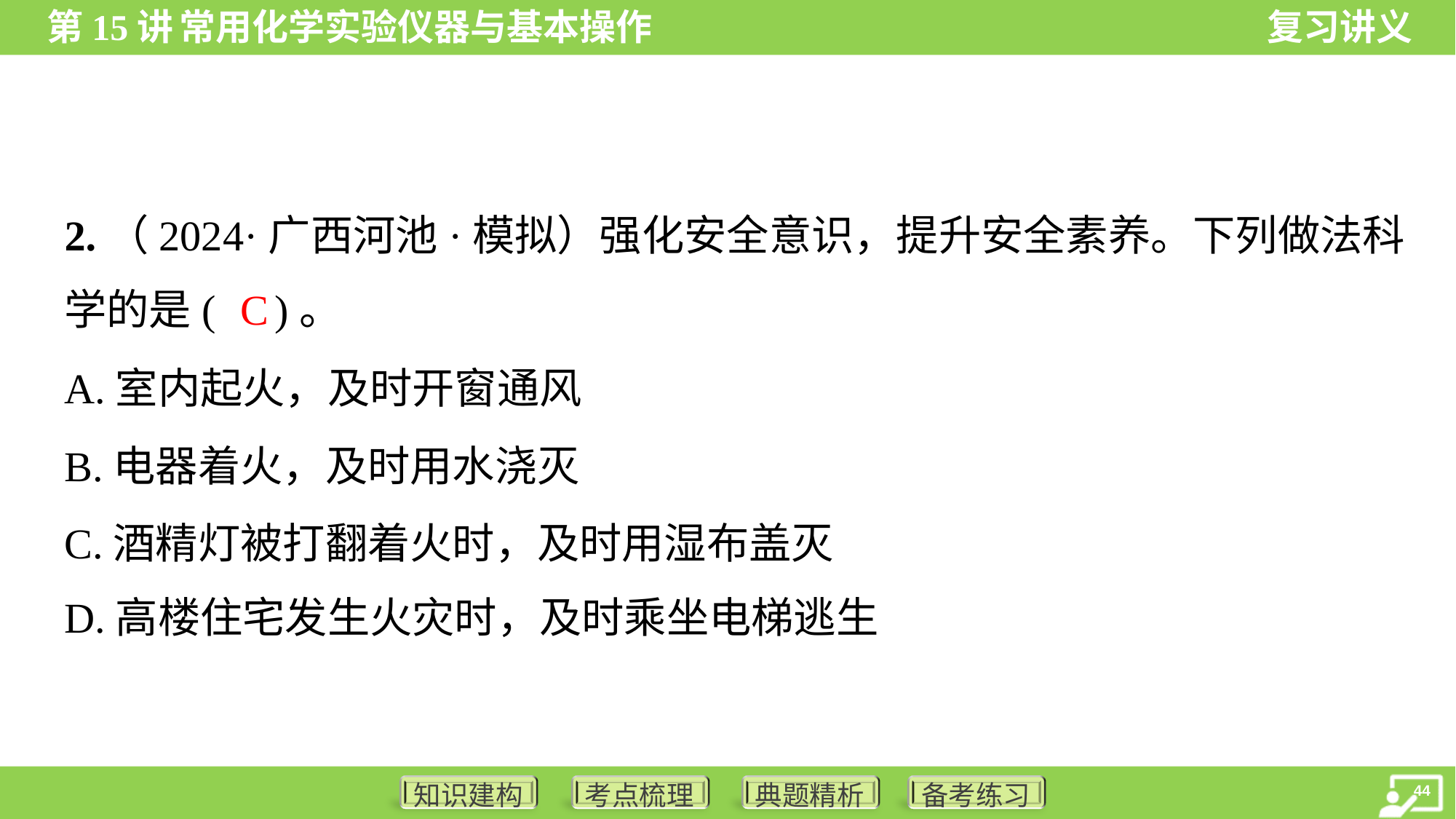

2.（2024·广西河池·模拟）强化安全意识，提升安全素养。下列做法科
学的是(     )。
C
A.室内起火，及时开窗通风
B.电器着火，及时用水浇灭
C.酒精灯被打翻着火时，及时用湿布盖灭
D.高楼住宅发生火灾时，及时乘坐电梯逃生